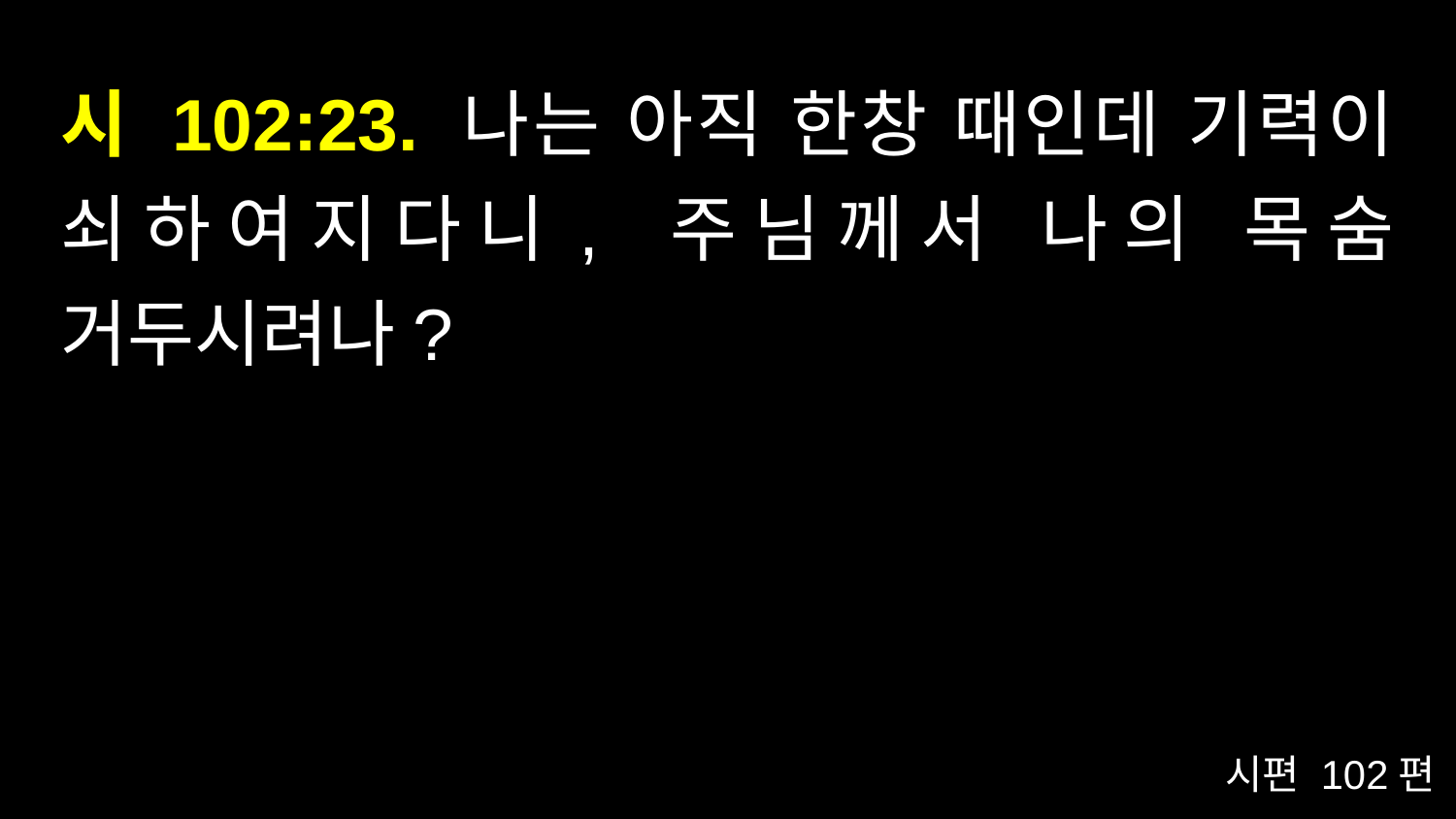

# 시 102:23. 나는 아직 한창 때인데 기력이 쇠하여지다니, 주님께서 나의 목숨 거두시려나?
시편 102편